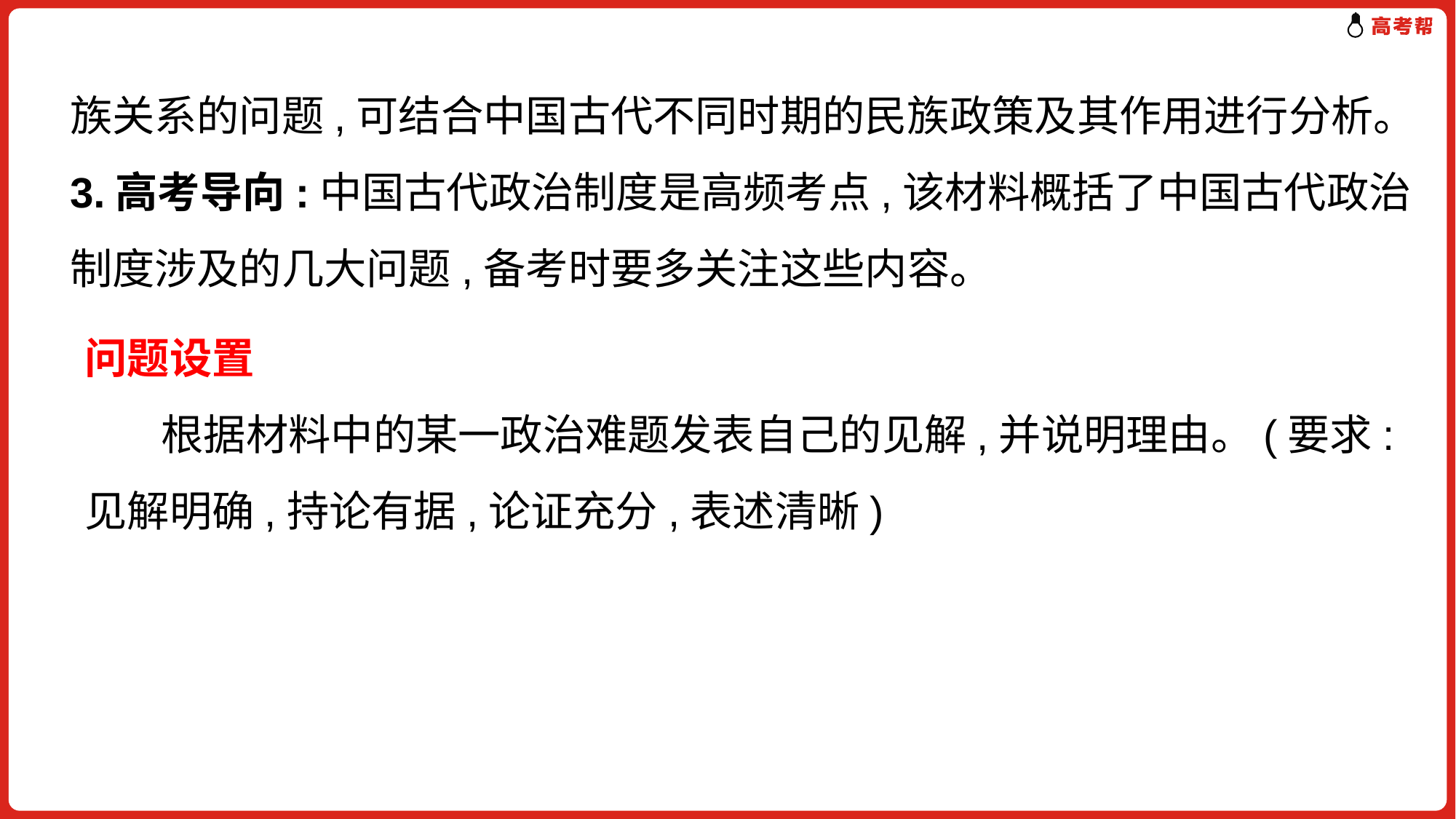

族关系的问题,可结合中国古代不同时期的民族政策及其作用进行分析。
3.高考导向:中国古代政治制度是高频考点,该材料概括了中国古代政治制度涉及的几大问题,备考时要多关注这些内容。
问题设置
       根据材料中的某一政治难题发表自己的见解,并说明理由。(要求:见解明确,持论有据,论证充分,表述清晰)